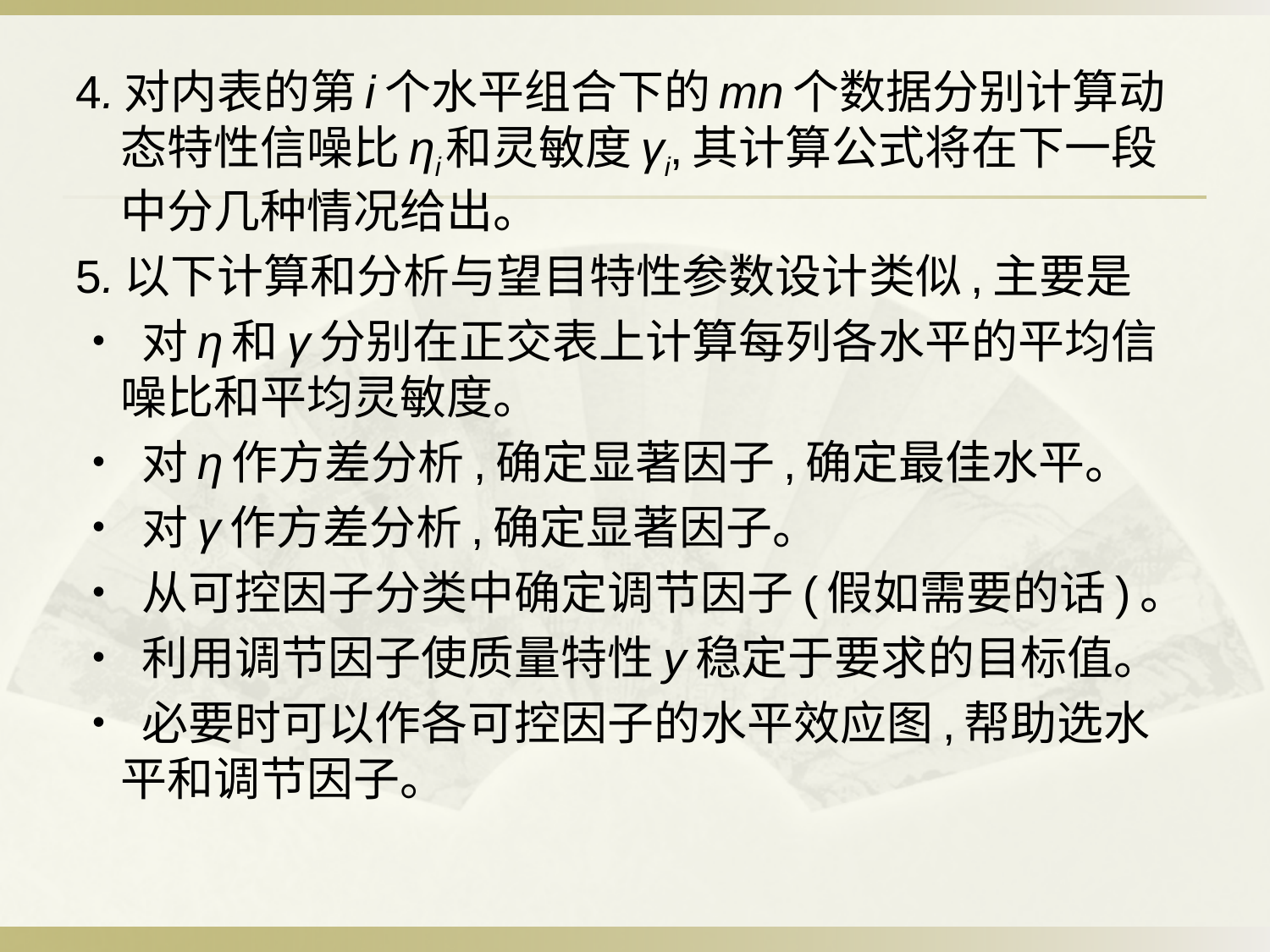

4.对内表的第i个水平组合下的mn个数据分别计算动态特性信噪比ηi和灵敏度γi,其计算公式将在下一段中分几种情况给出。
5.以下计算和分析与望目特性参数设计类似,主要是
• 对η和γ分别在正交表上计算每列各水平的平均信噪比和平均灵敏度。
• 对η作方差分析,确定显著因子,确定最佳水平。
• 对γ作方差分析,确定显著因子。
• 从可控因子分类中确定调节因子(假如需要的话)。
• 利用调节因子使质量特性y稳定于要求的目标值。
• 必要时可以作各可控因子的水平效应图,帮助选水平和调节因子。